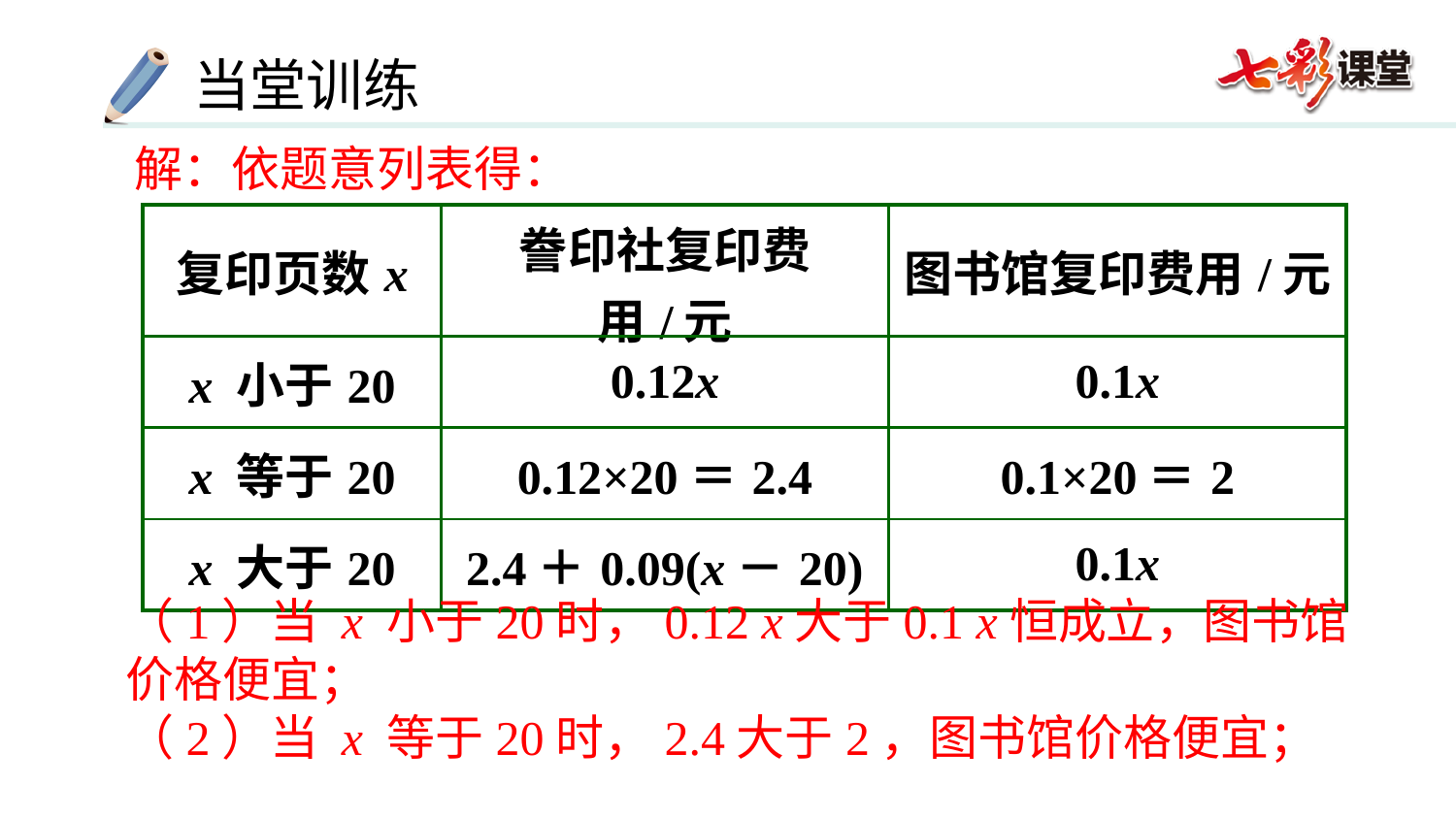

解：依题意列表得：
| 复印页数x | 誊印社复印费用/元 | 图书馆复印费用/元 |
| --- | --- | --- |
| x 小于20 | 0.12x | 0.1x |
| x 等于20 | 0.12×20＝2.4 | 0.1×20＝2 |
| x 大于20 | 2.4＋0.09(x－20) | 0.1x |
（1）当 x 小于20时，0.12 x大于0.1 x恒成立，图书馆价格便宜；
（2）当 x 等于20时，2.4大于2，图书馆价格便宜；